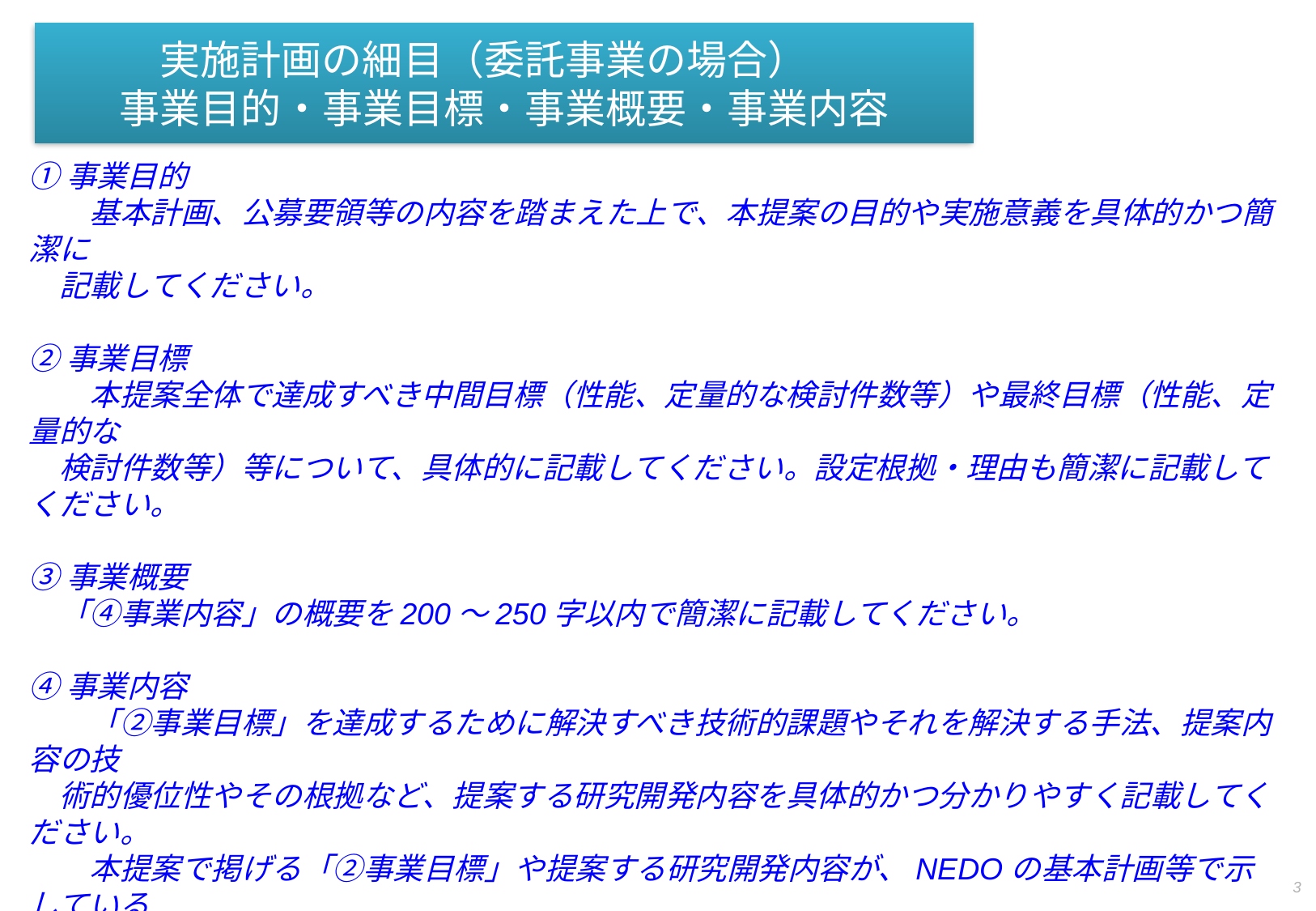

# 実施計画の細目（委託事業の場合）　 事業目的・事業目標・事業概要・事業内容
①事業目的
　　基本計画、公募要領等の内容を踏まえた上で、本提案の目的や実施意義を具体的かつ簡潔に
　記載してください。

②事業目標
　　本提案全体で達成すべき中間目標（性能、定量的な検討件数等）や最終目標（性能、定量的な
　検討件数等）等について、具体的に記載してください。設定根拠・理由も簡潔に記載してください。

③事業概要
　「④事業内容」の概要を200～250字以内で簡潔に記載してください。

④事業内容
　　「②事業目標」を達成するために解決すべき技術的課題やそれを解決する手法、提案内容の技
　術的優位性やその根拠など、提案する研究開発内容を具体的かつ分かりやすく記載してください。
　　本提案で掲げる「②事業目標」や提案する研究開発内容が、NEDOの基本計画等で示している
　事業全体のアウトプット目標の達成にどう貢献できるのかを記載してください。
　　項目立てする研究開発内容について、「②事業目標」の達成に向けて必要な要素となる研究
　開発内容毎の達成すべき目標をその設定根拠・理由とともに記載してください。各研究開発内容
　の目標については、可能な限り具体的かつ定量的な表現により記載してください。
3